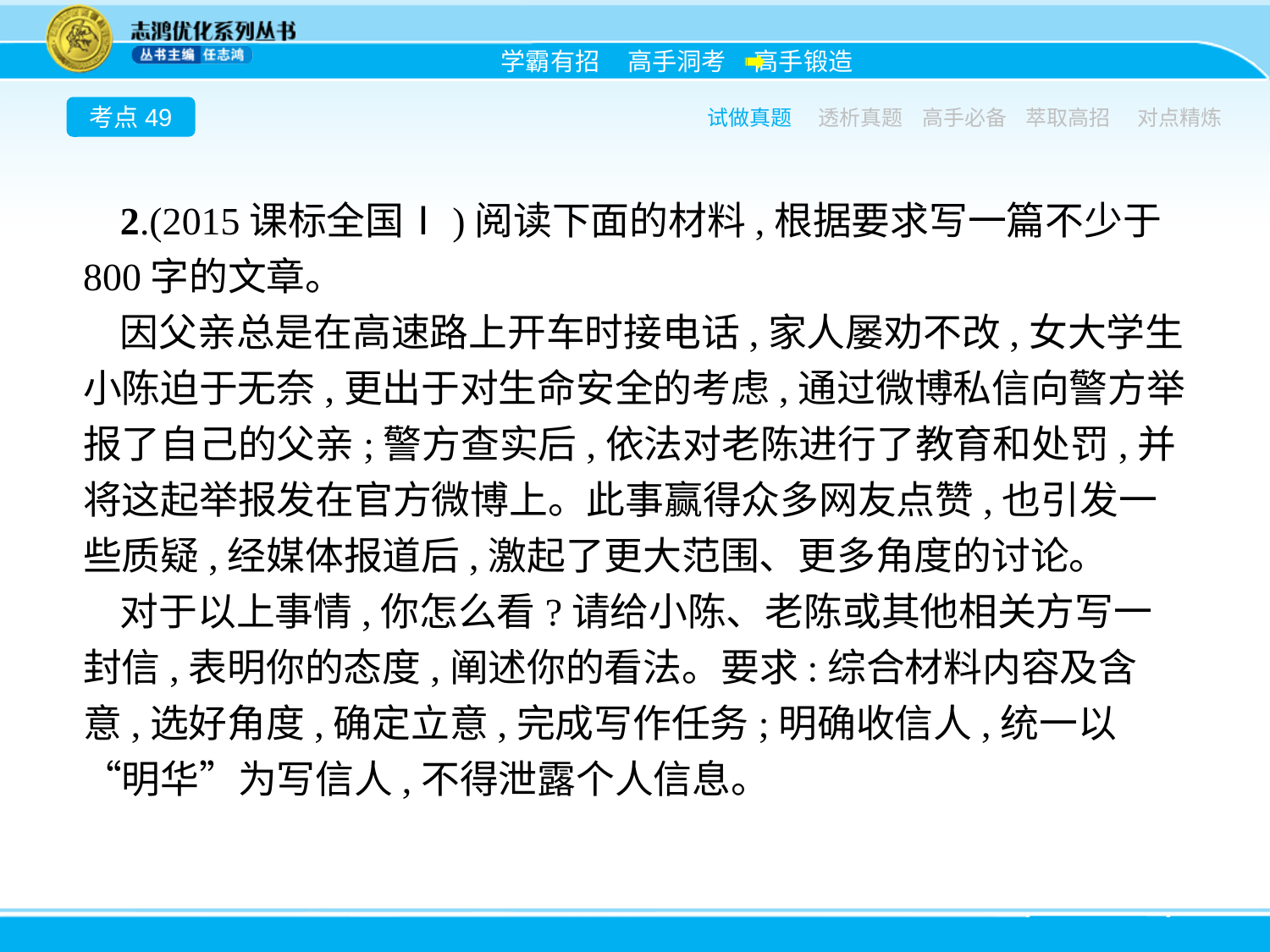

考点49
试做真题
透析真题
高手必备
萃取高招
对点精炼
2.(2015课标全国Ⅰ)阅读下面的材料,根据要求写一篇不少于800字的文章。
因父亲总是在高速路上开车时接电话,家人屡劝不改,女大学生小陈迫于无奈,更出于对生命安全的考虑,通过微博私信向警方举报了自己的父亲;警方查实后,依法对老陈进行了教育和处罚,并将这起举报发在官方微博上。此事赢得众多网友点赞,也引发一些质疑,经媒体报道后,激起了更大范围、更多角度的讨论。
对于以上事情,你怎么看?请给小陈、老陈或其他相关方写一封信,表明你的态度,阐述你的看法。要求:综合材料内容及含意,选好角度,确定立意,完成写作任务;明确收信人,统一以“明华”为写信人,不得泄露个人信息。